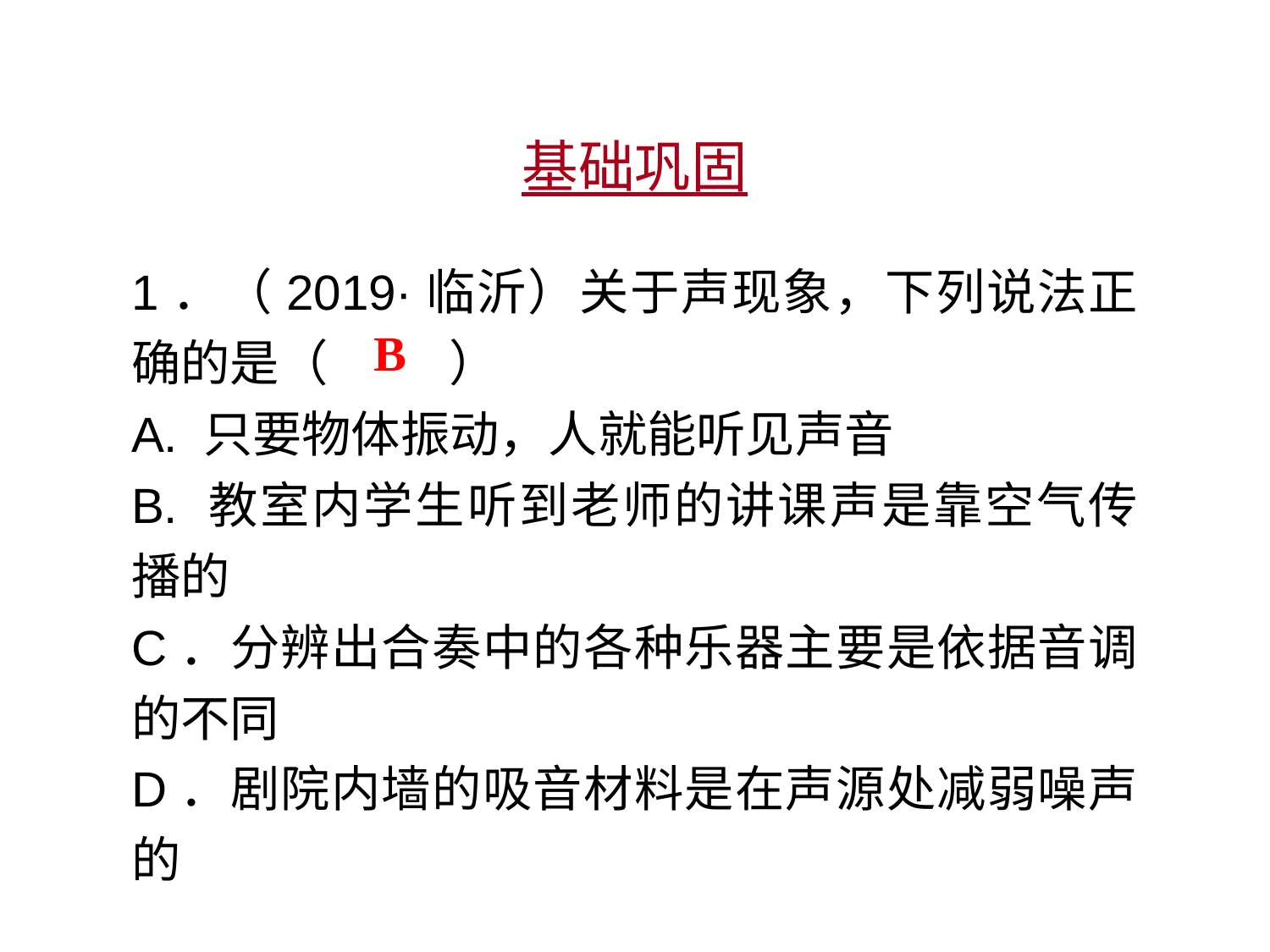

基础巩固
1．（2019·临沂）关于声现象，下列说法正确的是（　  　）
A. 只要物体振动，人就能听见声音
B. 教室内学生听到老师的讲课声是靠空气传播的
C．分辨出合奏中的各种乐器主要是依据音调的不同
D．剧院内墙的吸音材料是在声源处减弱噪声的
B